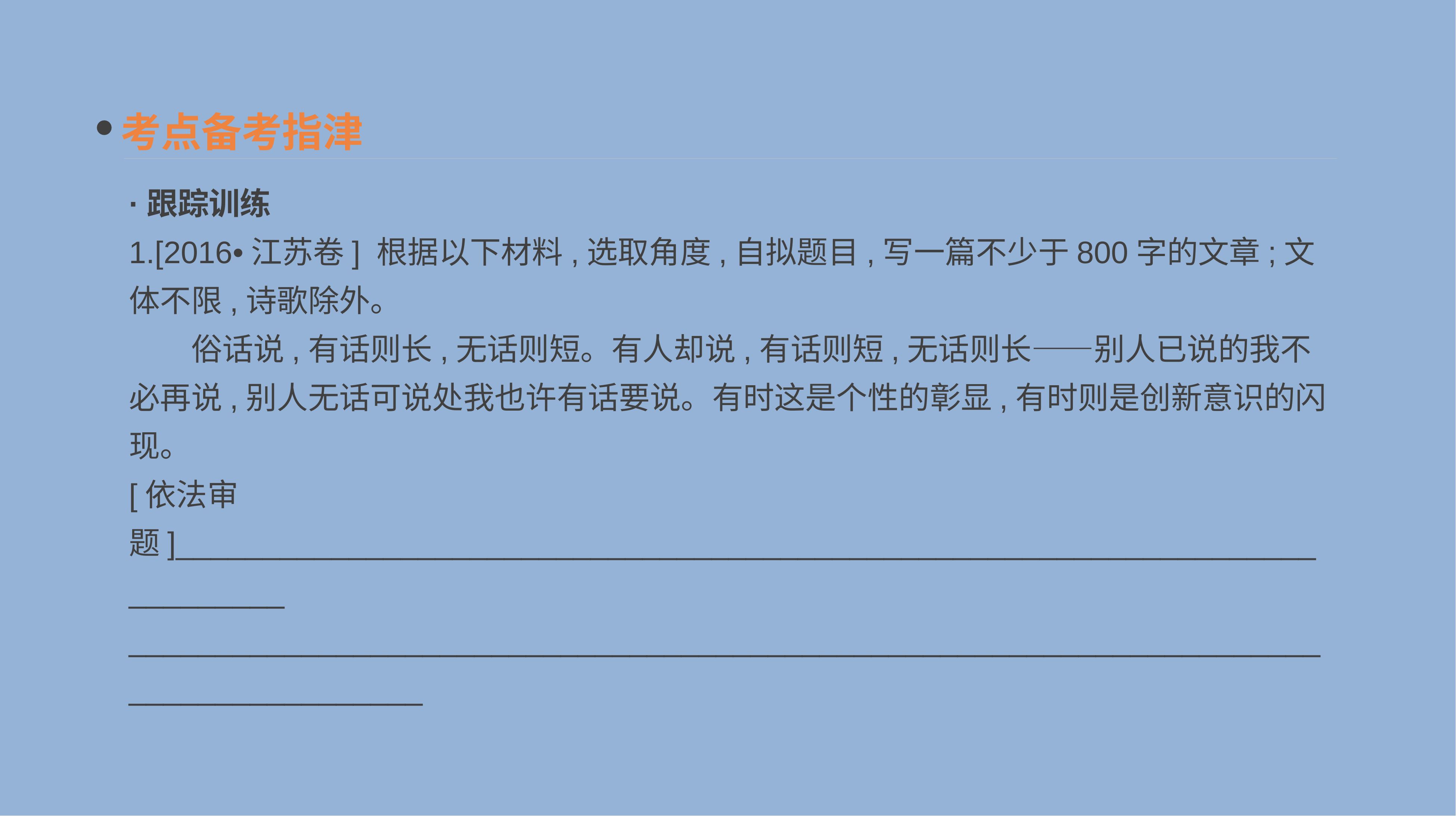

考点备考指津

·跟踪训练
1.[2016•江苏卷] 根据以下材料,选取角度,自拟题目,写一篇不少于800字的文章;文体不限,诗歌除外。
　　俗话说,有话则长,无话则短。有人却说,有话则短,无话则长——别人已说的我不必再说,别人无话可说处我也许有话要说。有时这是个性的彰显,有时则是创新意识的闪现。
[依法审题]___________________________________________________________________________
______________________________________________________________________________________